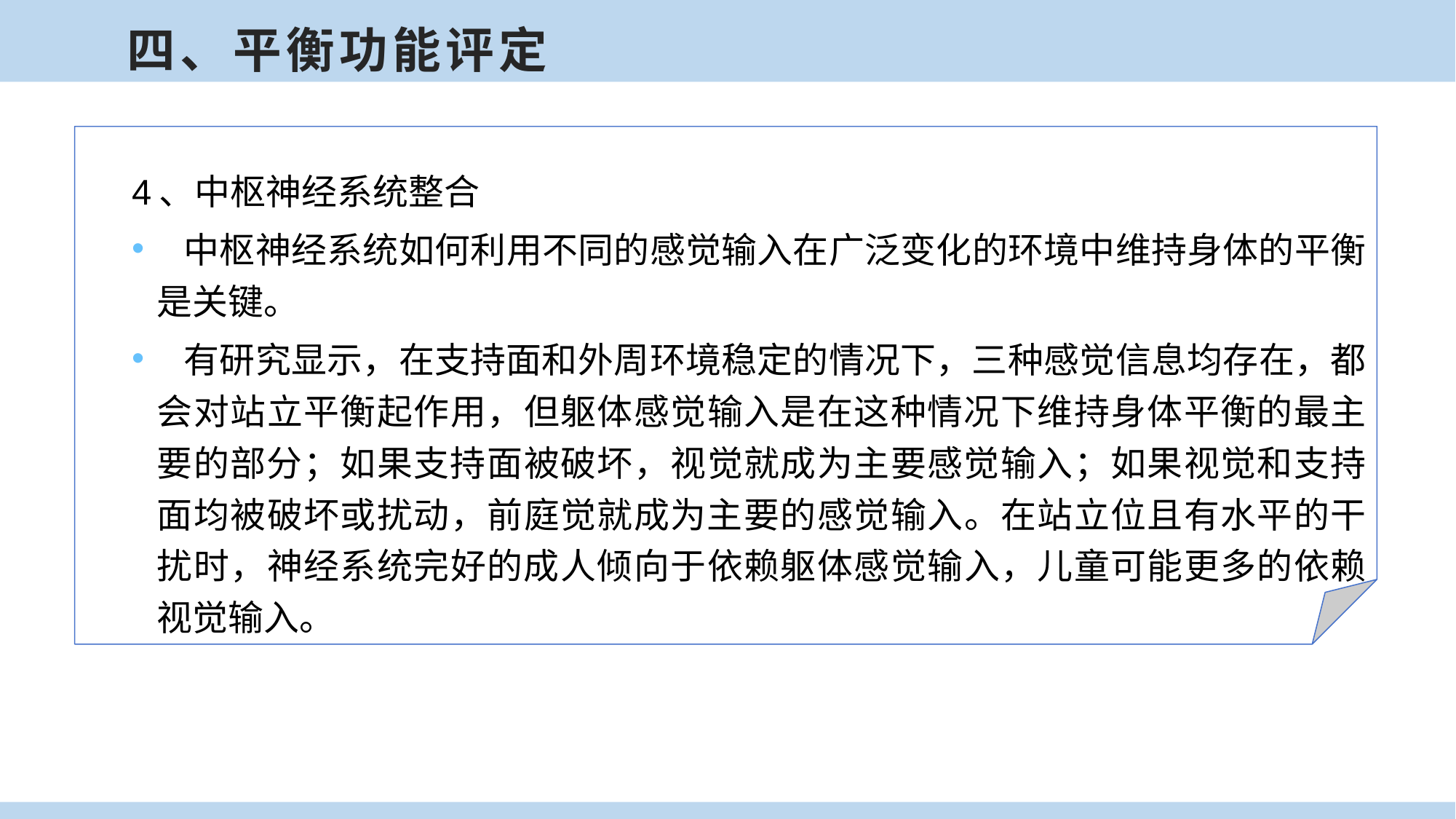

四、平衡功能评定

4、中枢神经系统整合
  中枢神经系统如何利用不同的感觉输入在广泛变化的环境中维持身体的平衡是关键。
  有研究显示，在支持面和外周环境稳定的情况下，三种感觉信息均存在，都会对站立平衡起作用，但躯体感觉输入是在这种情况下维持身体平衡的最主要的部分；如果支持面被破坏，视觉就成为主要感觉输入；如果视觉和支持面均被破坏或扰动，前庭觉就成为主要的感觉输入。在站立位且有水平的干扰时，神经系统完好的成人倾向于依赖躯体感觉输入，儿童可能更多的依赖视觉输入。